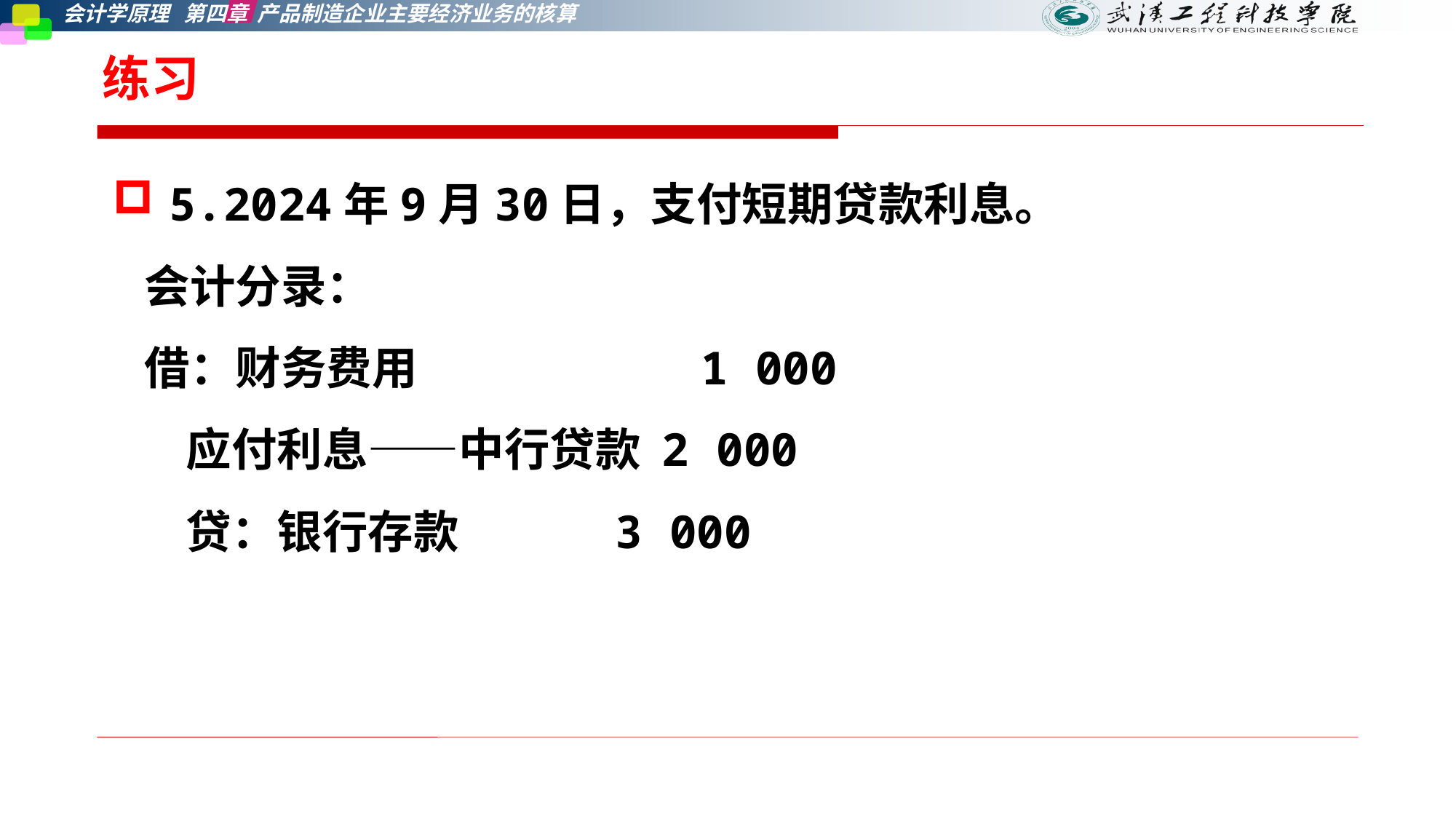

# 练习
5.2024年9月30日，支付短期贷款利息。
  会计分录：
  借：财务费用			   1 000
      应付利息——中行贷款 2 000
      贷：银行存款              3 000